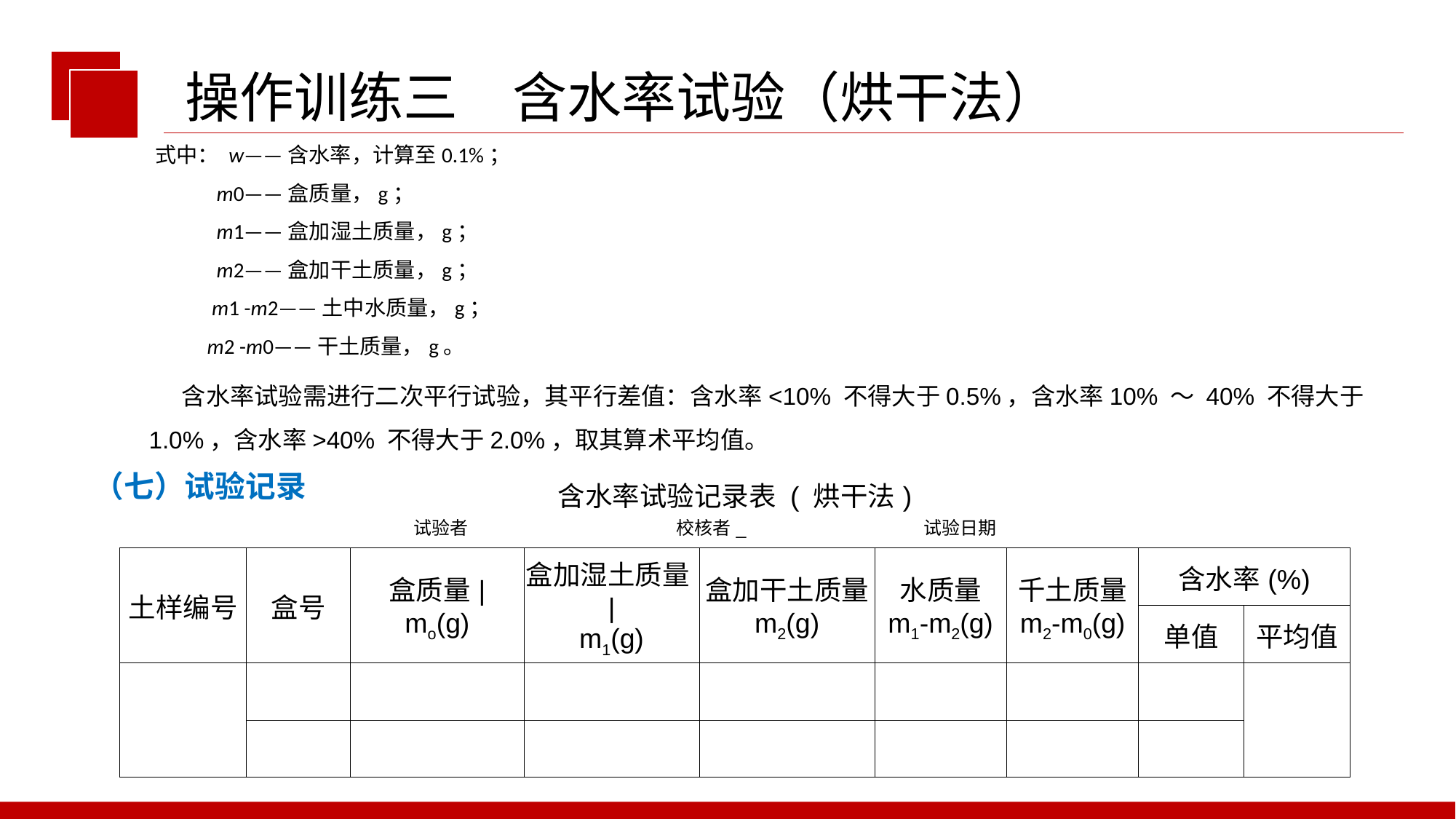

操作训练三　含水率试验（烘干法）
式中： w——含水率，计算至0.1%；
             m0——盒质量，g；
             m1——盒加湿土质量，g；
             m2——盒加干土质量，g；
            m1 -m2——土中水质量，g；
           m2 -m0——干土质量，g。

     含水率试验需进行二次平行试验，其平行差值：含水率<10% 不得大于0.5%，含水率10% ～ 40% 不得大于1.0%，含水率>40% 不得大于2.0%，取其算术平均值。
（七）试验记录
| 含水率试验记录表 ( 烘干法) 试验者 校核者\_ 试验日期 |  |  |  |  |  |  |  |  |
| --- | --- | --- | --- | --- | --- | --- | --- | --- |
| 土样编号 | 盒号 | 盒质量| mo(g) | 盒加湿土质量| m1(g) | 盒加干土质量 m2(g) | 水质量 m1-m2(g) | 千土质量 m2-m0(g) | 含水率(%) |  |
|  |  |  |  |  |  |  | 单值 | 平均值 |
|  |  |  |  |  |  |  |  |  |
|  |  |  |  |  |  |  |  |  |